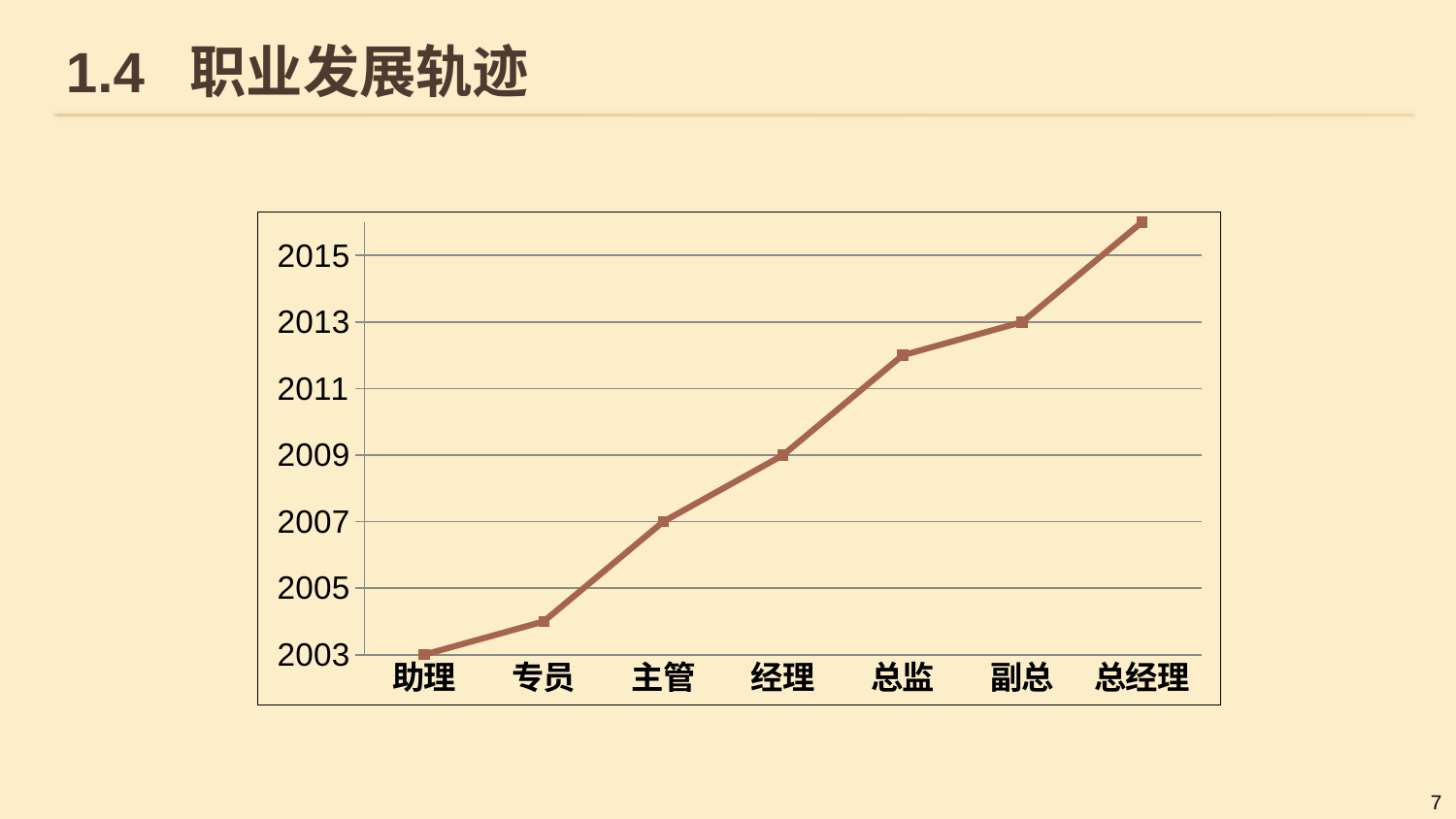

# 1.4  职业发展轨迹

### Chart

| Category | 系列 1 |
|---|---|
| 助理 | 2003.0 |
| 专员 | 2004.0 |
| 主管 | 2007.0 |
| 经理 | 2009.0 |
| 总监 | 2012.0 |
| 副总 | 2013.0 |
| 总经理 | 2016.0 |
7